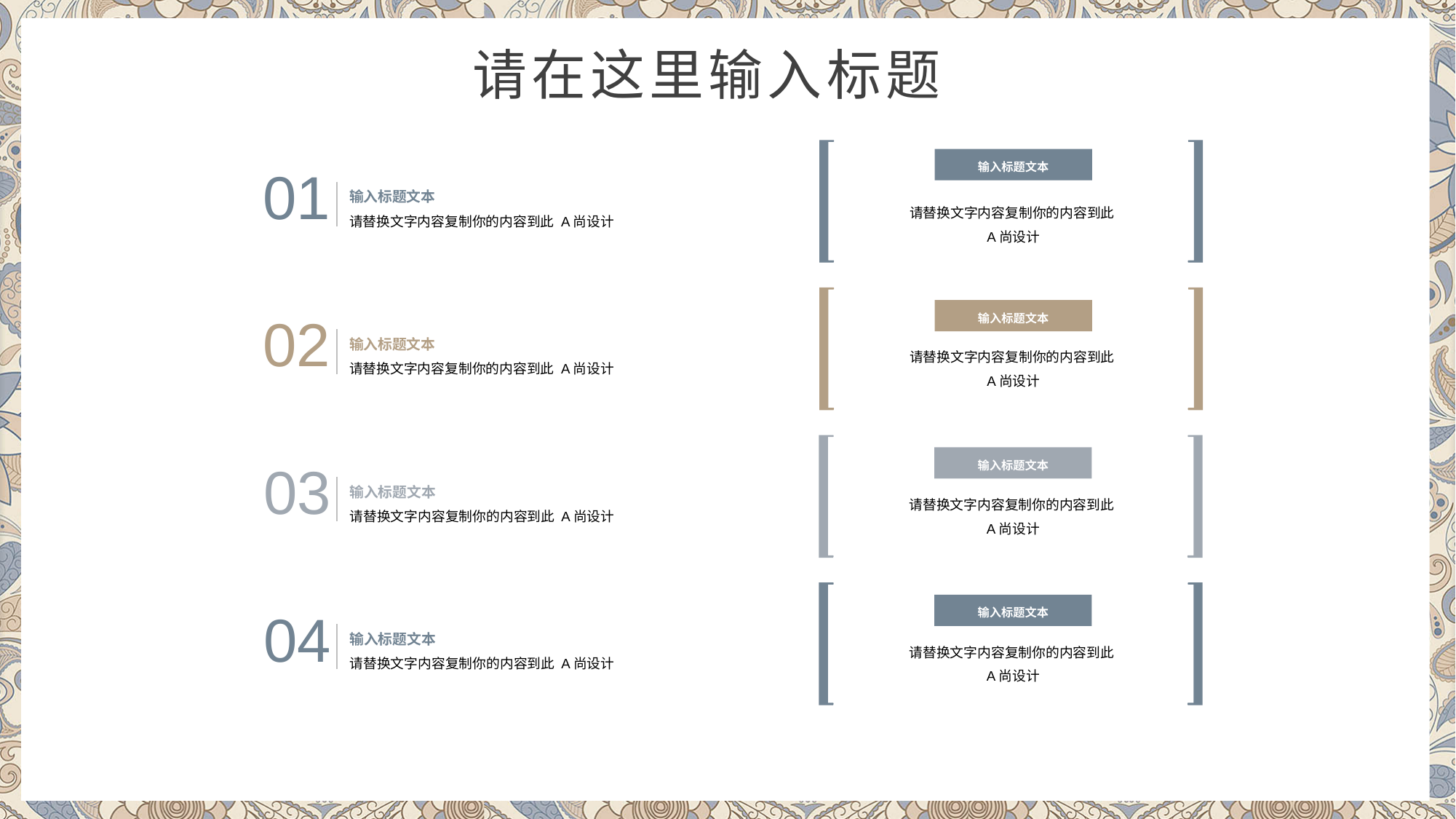

输入标题文本
请替换文字内容复制你的内容到此
A尚设计
01
输入标题文本
请替换文字内容复制你的内容到此 A尚设计

输入标题文本
请替换文字内容复制你的内容到此
A尚设计
02
输入标题文本
请替换文字内容复制你的内容到此 A尚设计

输入标题文本
请替换文字内容复制你的内容到此
A尚设计
03
输入标题文本
请替换文字内容复制你的内容到此 A尚设计

输入标题文本
请替换文字内容复制你的内容到此
A尚设计
04
输入标题文本
请替换文字内容复制你的内容到此 A尚设计